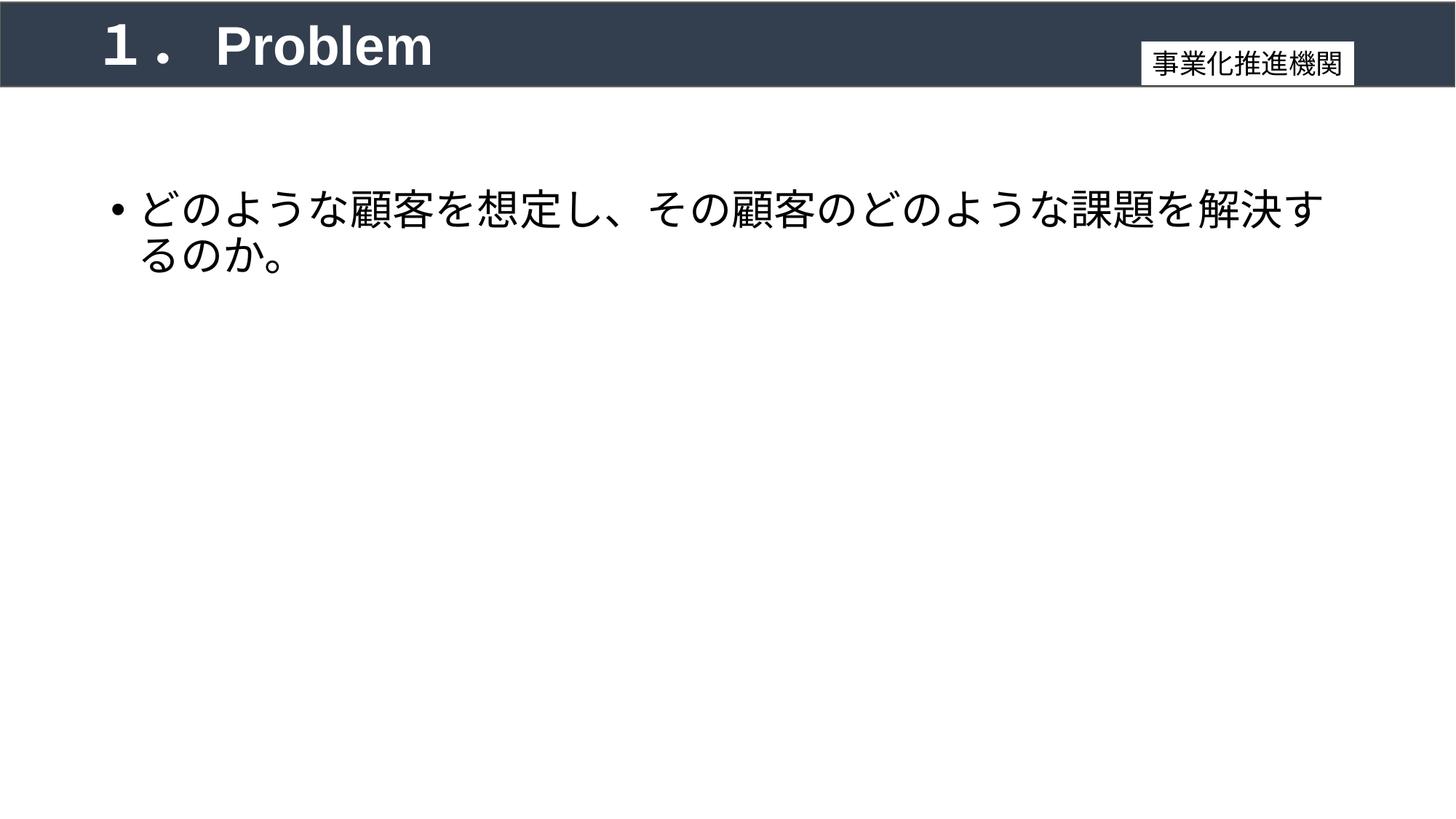

# １．Problem
事業化推進機関
どのような顧客を想定し、その顧客のどのような課題を解決するのか。